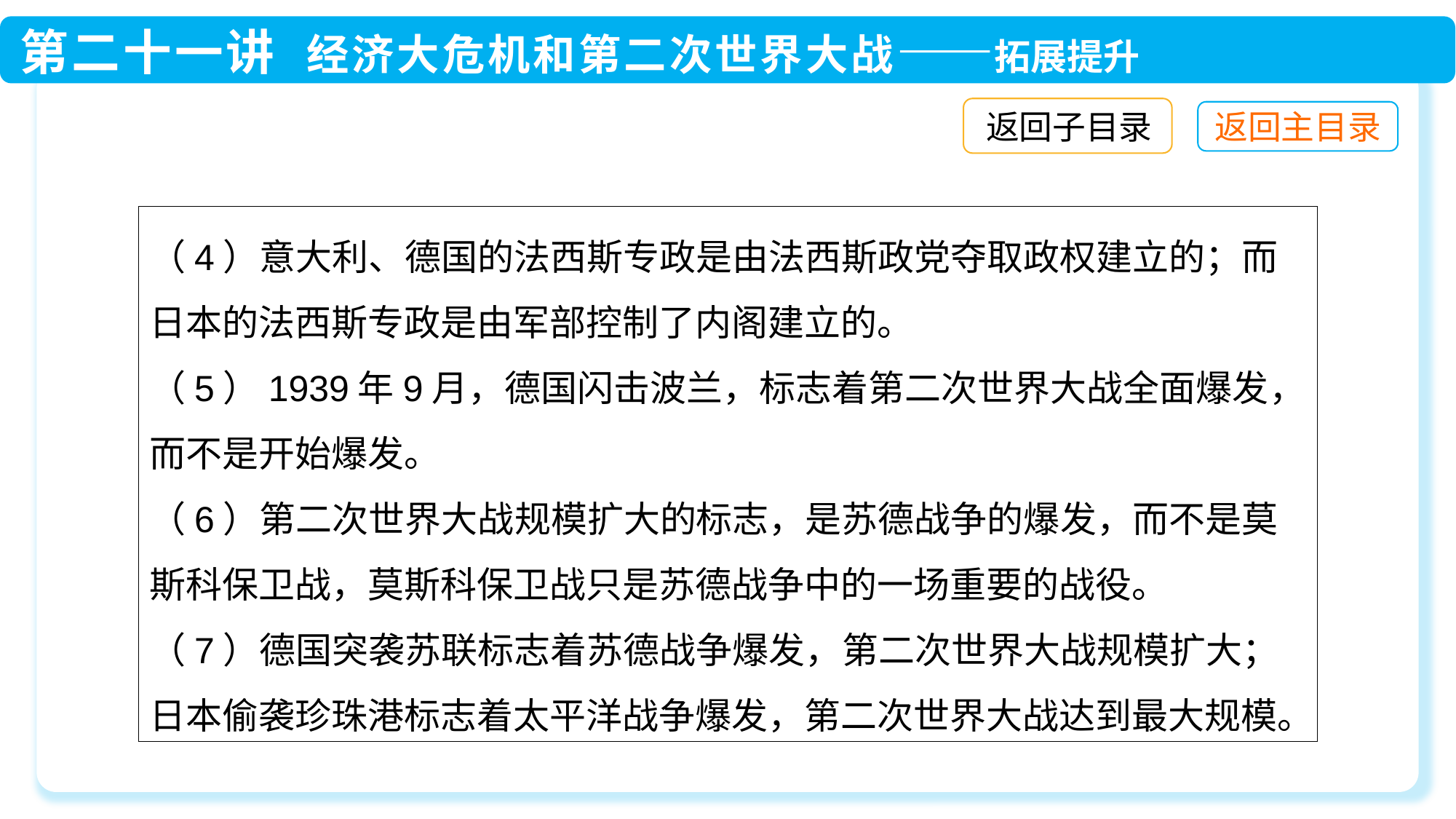

返回子目录
（4）意大利、德国的法西斯专政是由法西斯政党夺取政权建立的；而日本的法西斯专政是由军部控制了内阁建立的。
（5）1939年9月，德国闪击波兰，标志着第二次世界大战全面爆发，而不是开始爆发。
（6）第二次世界大战规模扩大的标志，是苏德战争的爆发，而不是莫斯科保卫战，莫斯科保卫战只是苏德战争中的一场重要的战役。
（7）德国突袭苏联标志着苏德战争爆发，第二次世界大战规模扩大；日本偷袭珍珠港标志着太平洋战争爆发，第二次世界大战达到最大规模。